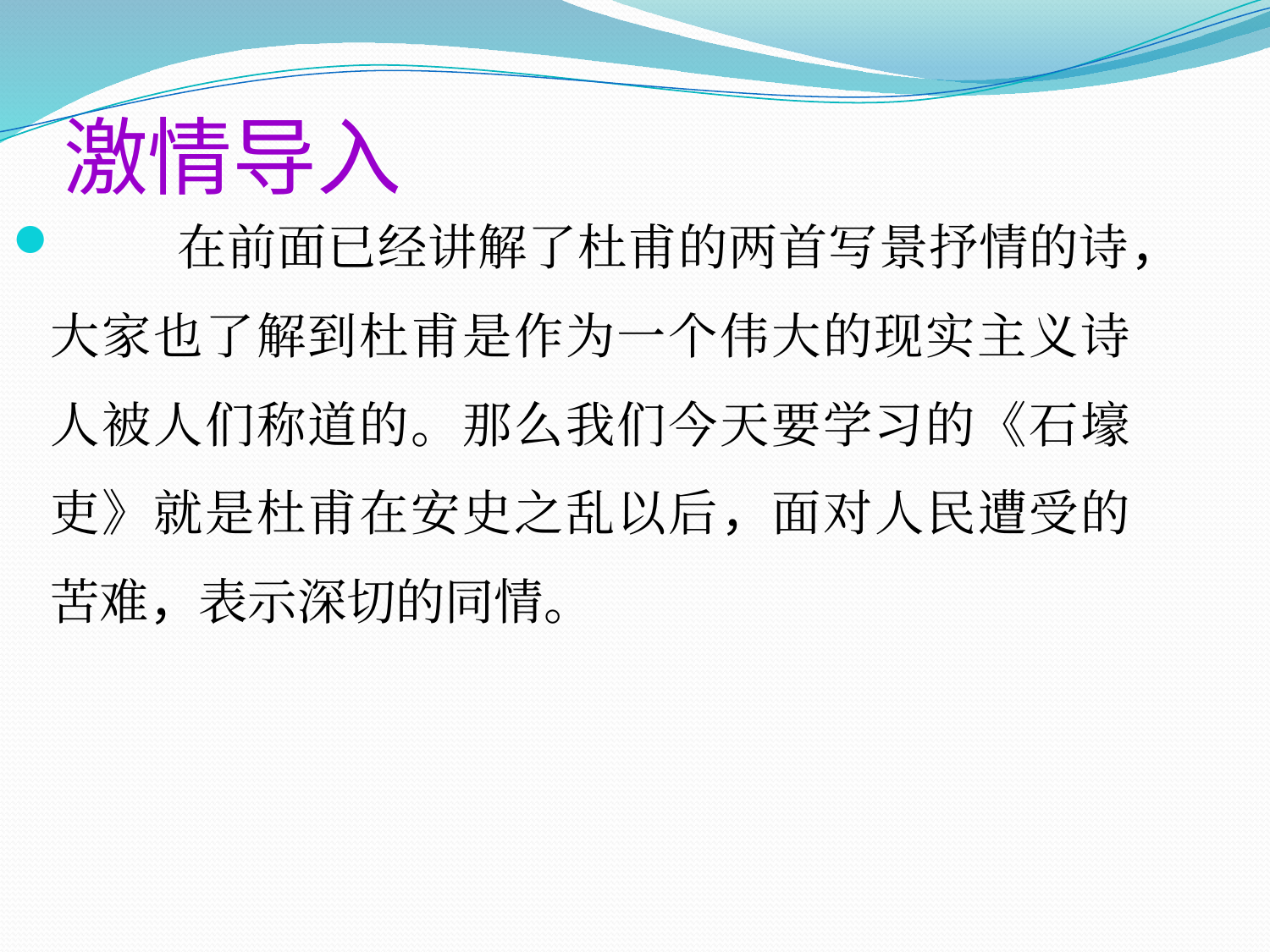

激情导入
        在前面已经讲解了杜甫的两首写景抒情的诗，大家也了解到杜甫是作为一个伟大的现实主义诗人被人们称道的。那么我们今天要学习的《石壕吏》就是杜甫在安史之乱以后，面对人民遭受的苦难，表示深切的同情。